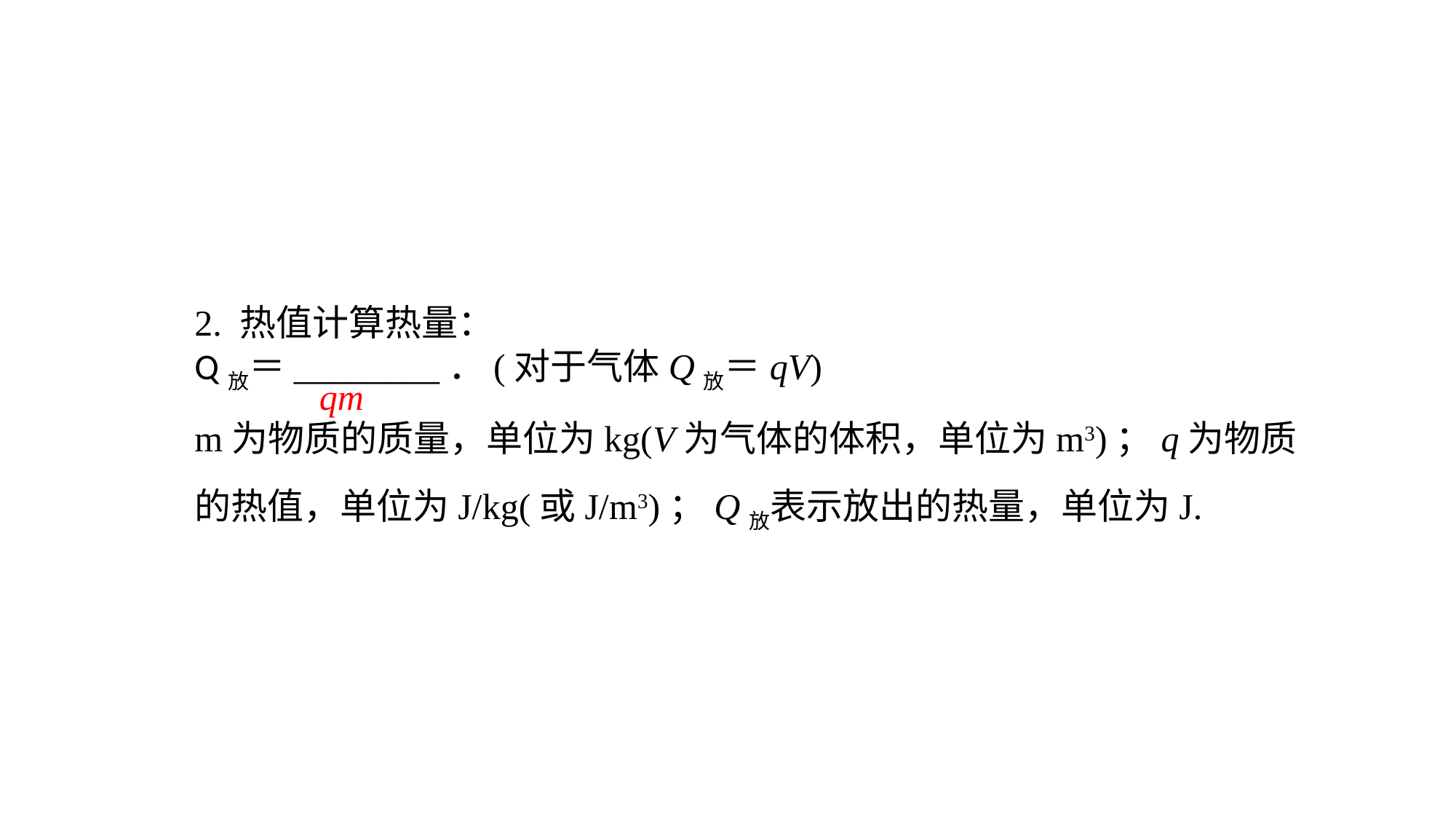

2. 热值计算热量：Q放＝________．(对于气体Q放＝qV)m为物质的质量，单位为kg(V为气体的体积，单位为m3)；q为物质的热值，单位为J/kg(或J/m3)；Q放表示放出的热量，单位为J.
qm